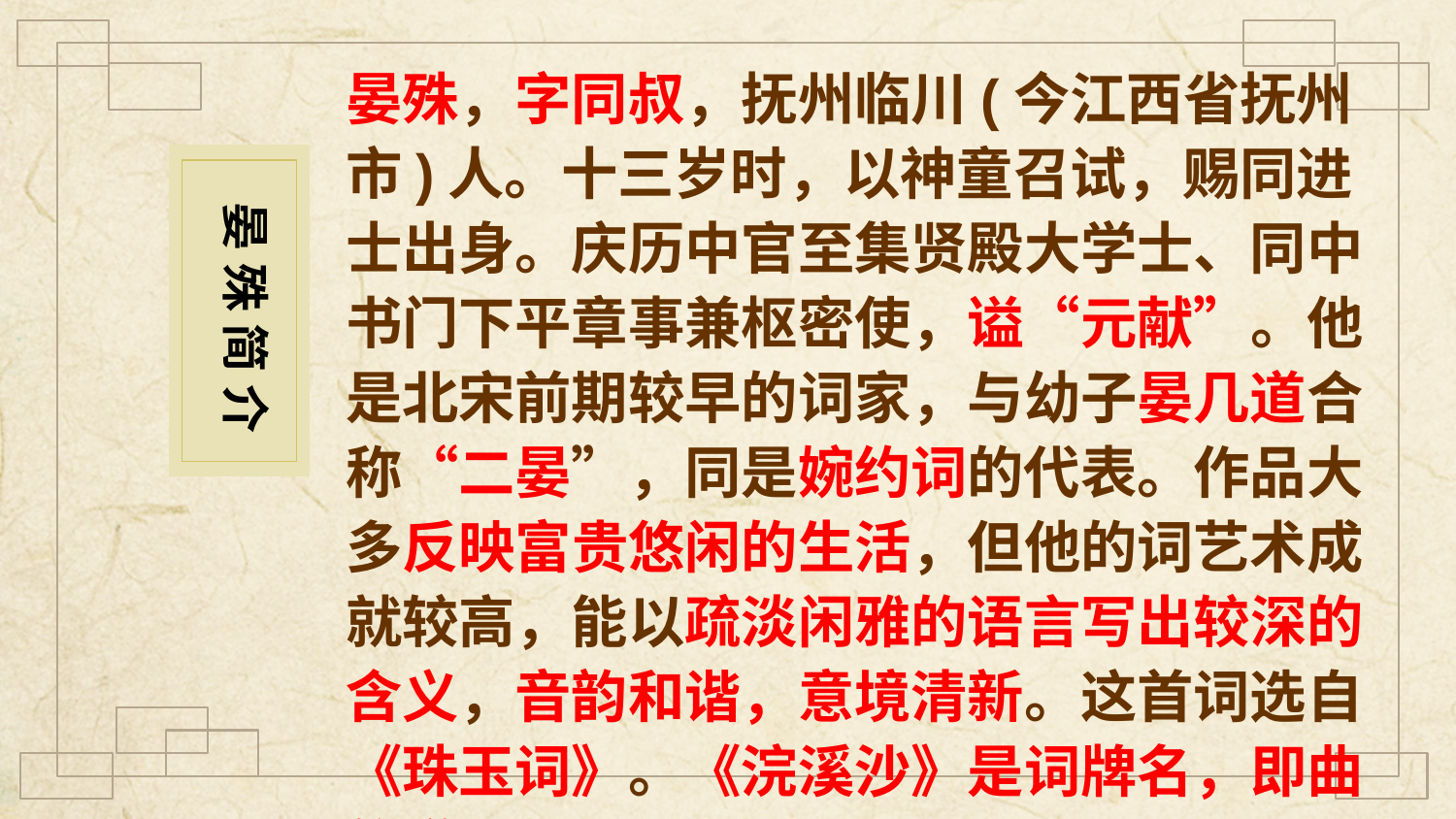

晏殊，字同叔，抚州临川(今江西省抚州市)人。十三岁时，以神童召试，赐同进士出身。庆历中官至集贤殿大学士、同中书门下平章事兼枢密使，谥“元献”。他是北宋前期较早的词家，与幼子晏几道合称“二晏”，同是婉约词的代表。作品大多反映富贵悠闲的生活，但他的词艺术成就较高，能以疏淡闲雅的语言写出较深的含义，音韵和谐，意境清新。这首词选自《珠玉词》。《浣溪沙》是词牌名，即曲的谱子。

晏殊简介